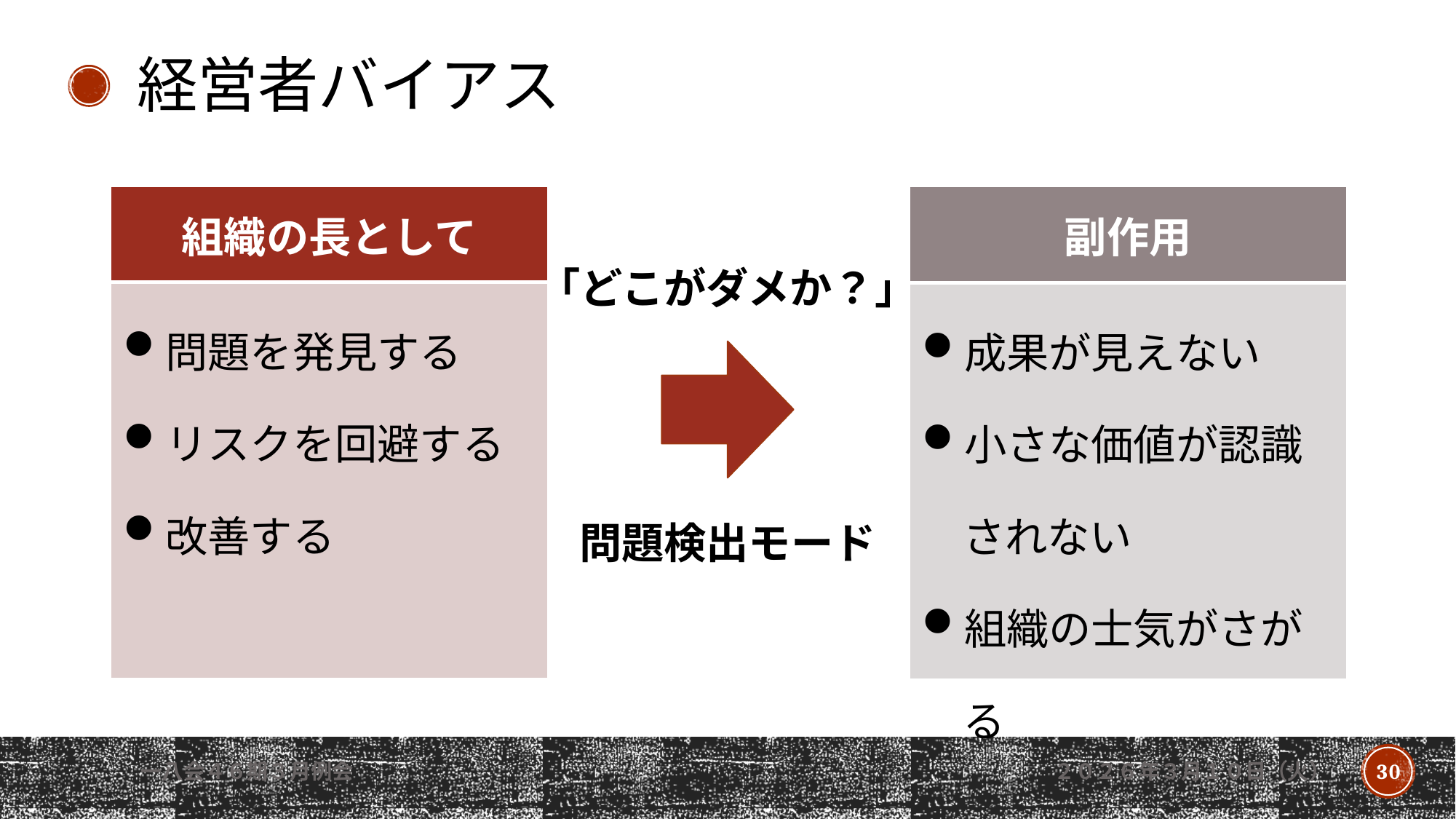

経営者バイアス

| 副作用 |
| --- |
| 成果が見えない 小さな価値が認識されない 組織の士気がさがる |
| 組織の長として |
| --- |
| 問題を発見する リスクを回避する 改善する |
「どこがダメか？」

問題検出モード

一八会４６期３月例会
２０２６年３月１０日（火）
30